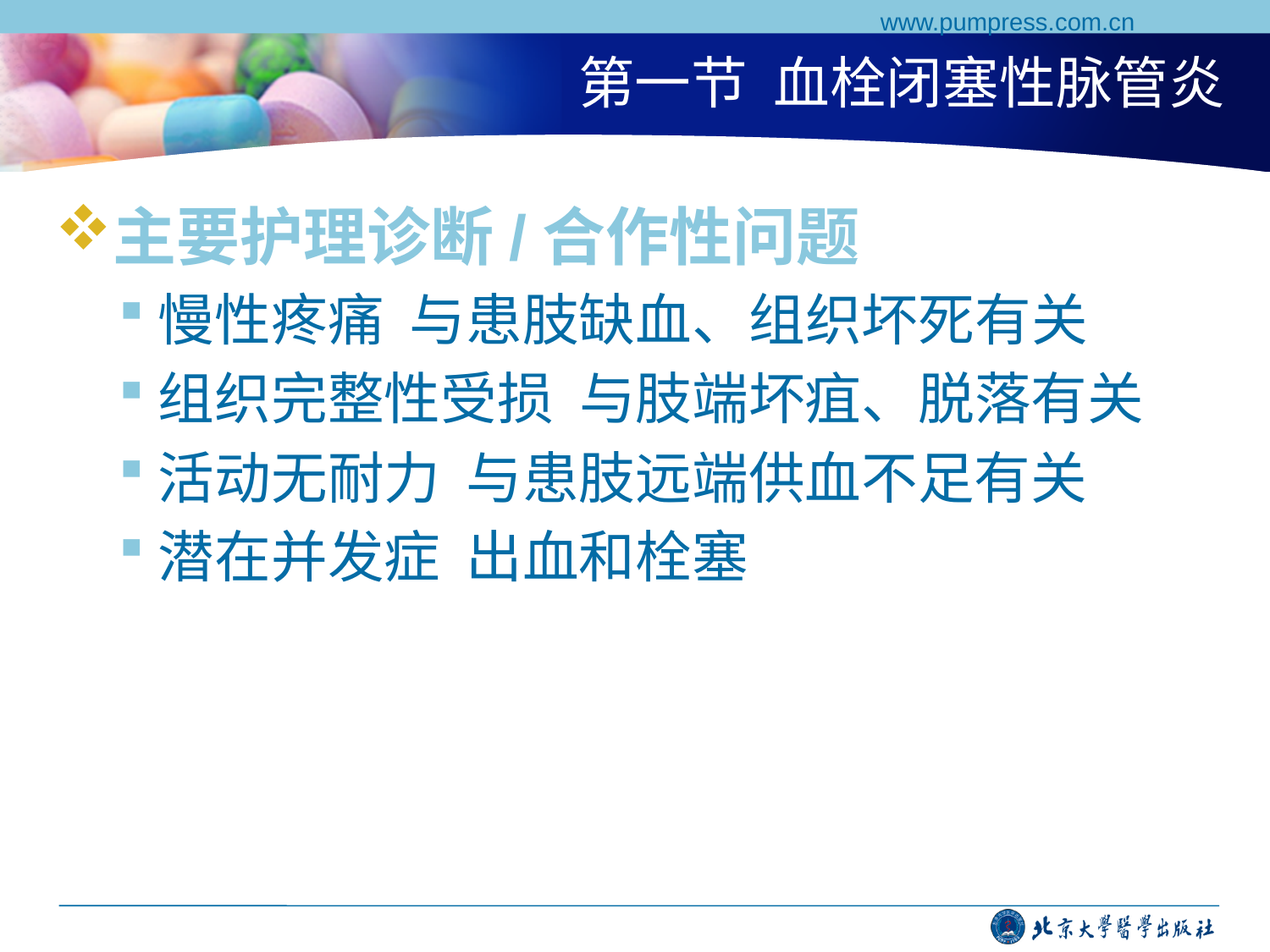

www.pumpress.com.cn
# 第一节  血栓闭塞性脉管炎
主要护理诊断/合作性问题
慢性疼痛  与患肢缺血、组织坏死有关
组织完整性受损  与肢端坏疽、脱落有关
活动无耐力  与患肢远端供血不足有关
潜在并发症  出血和栓塞